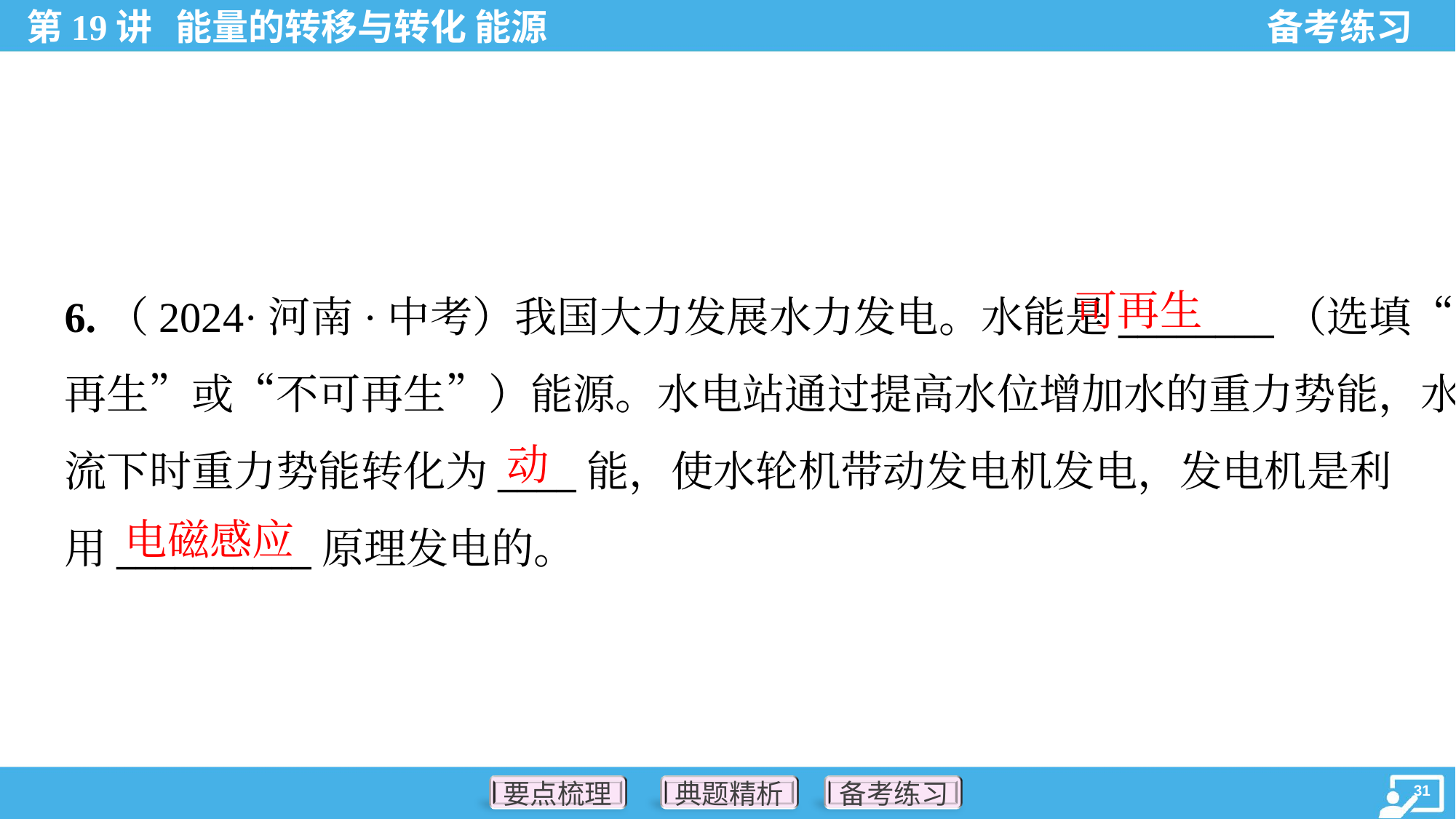

可再生
6.（2024·河南·中考）我国大力发展水力发电。水能是________（选填“可
再生”或“不可再生”）能源。水电站通过提高水位增加水的重力势能，水
流下时重力势能转化为____能，使水轮机带动发电机发电，发电机是利
用__________原理发电的。
动
电磁感应